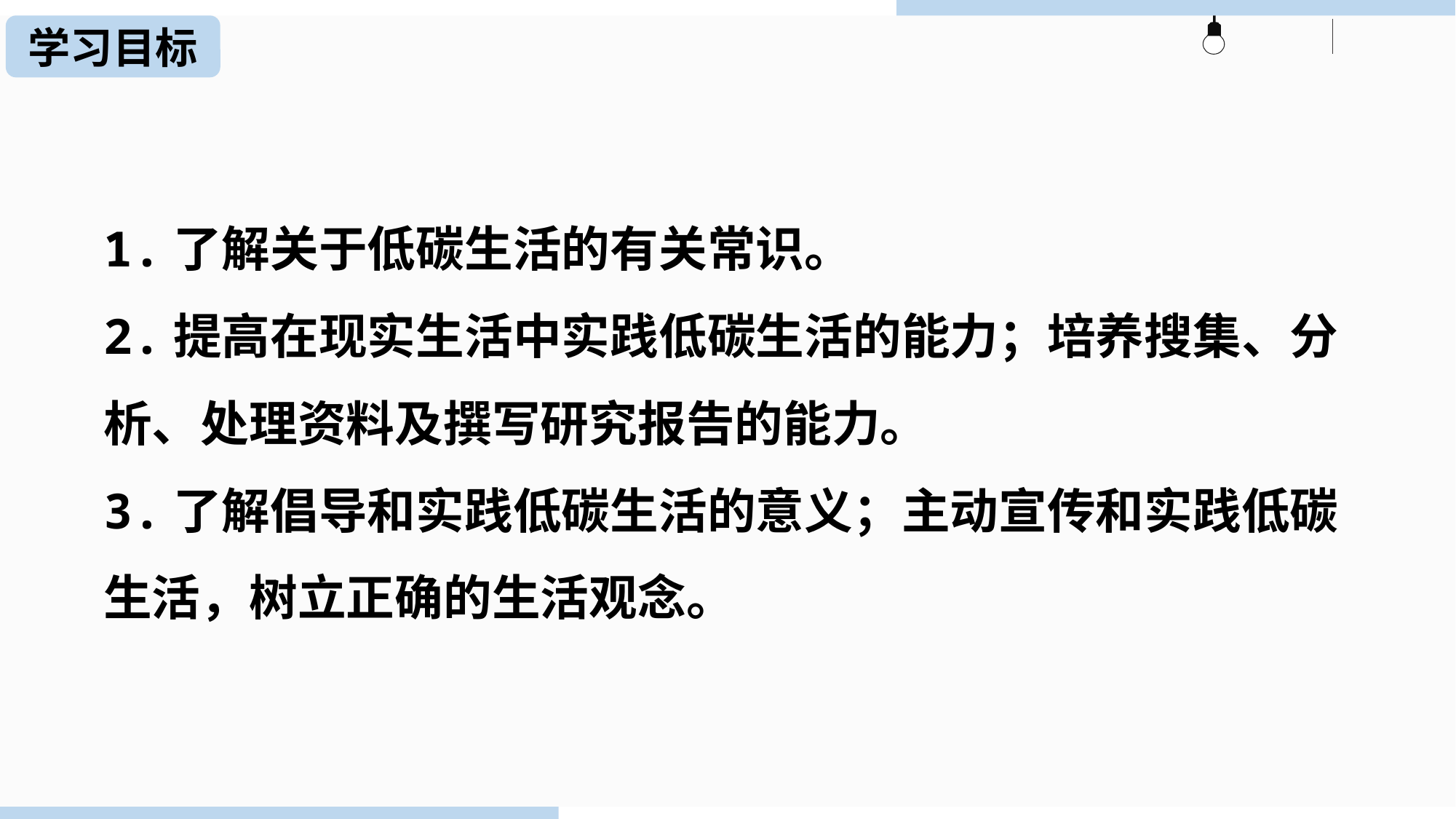

学习目标
1.了解关于低碳生活的有关常识。
2.提高在现实生活中实践低碳生活的能力；培养搜集、分析、处理资料及撰写研究报告的能力。
3.了解倡导和实践低碳生活的意义；主动宣传和实践低碳生活，树立正确的生活观念。